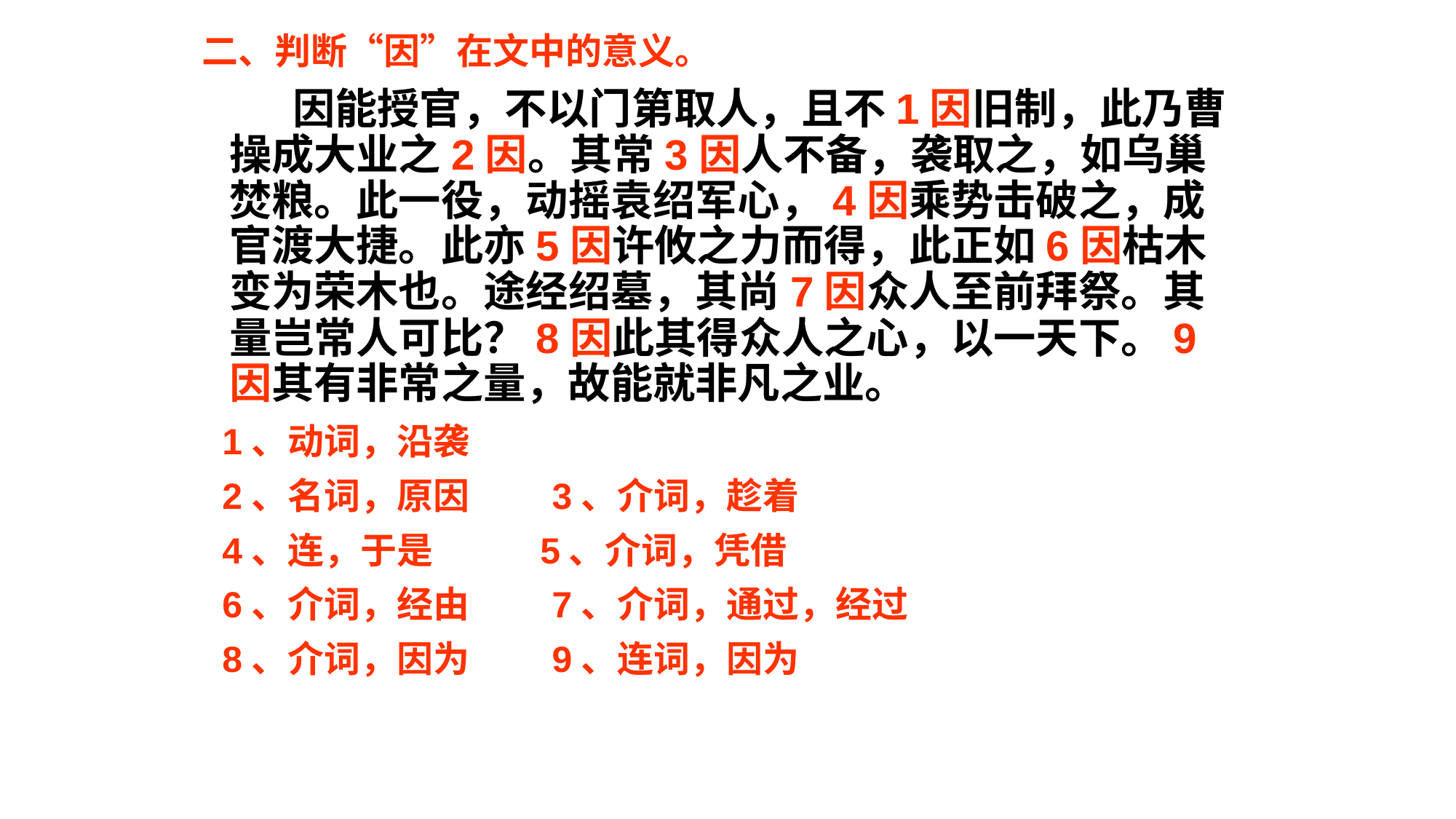

二、判断“因”在文中的意义。
          因能授官，不以门第取人，且不1因旧制，此乃曹操成大业之2因。其常3因人不备，袭取之，如乌巢焚粮。此一役，动摇袁绍军心，4因乘势击破之，成官渡大捷。此亦5因许攸之力而得，此正如6因枯木变为荣木也。途经绍墓，其尚7因众人至前拜祭。其量岂常人可比？8因此其得众人之心，以一天下。9因其有非常之量，故能就非凡之业。
  1、动词，沿袭
  2、名词，原因         3、介词，趁着
  4、连，于是            5、介词，凭借
  6、介词，经由         7、介词，通过，经过
  8、介词，因为         9、连词，因为